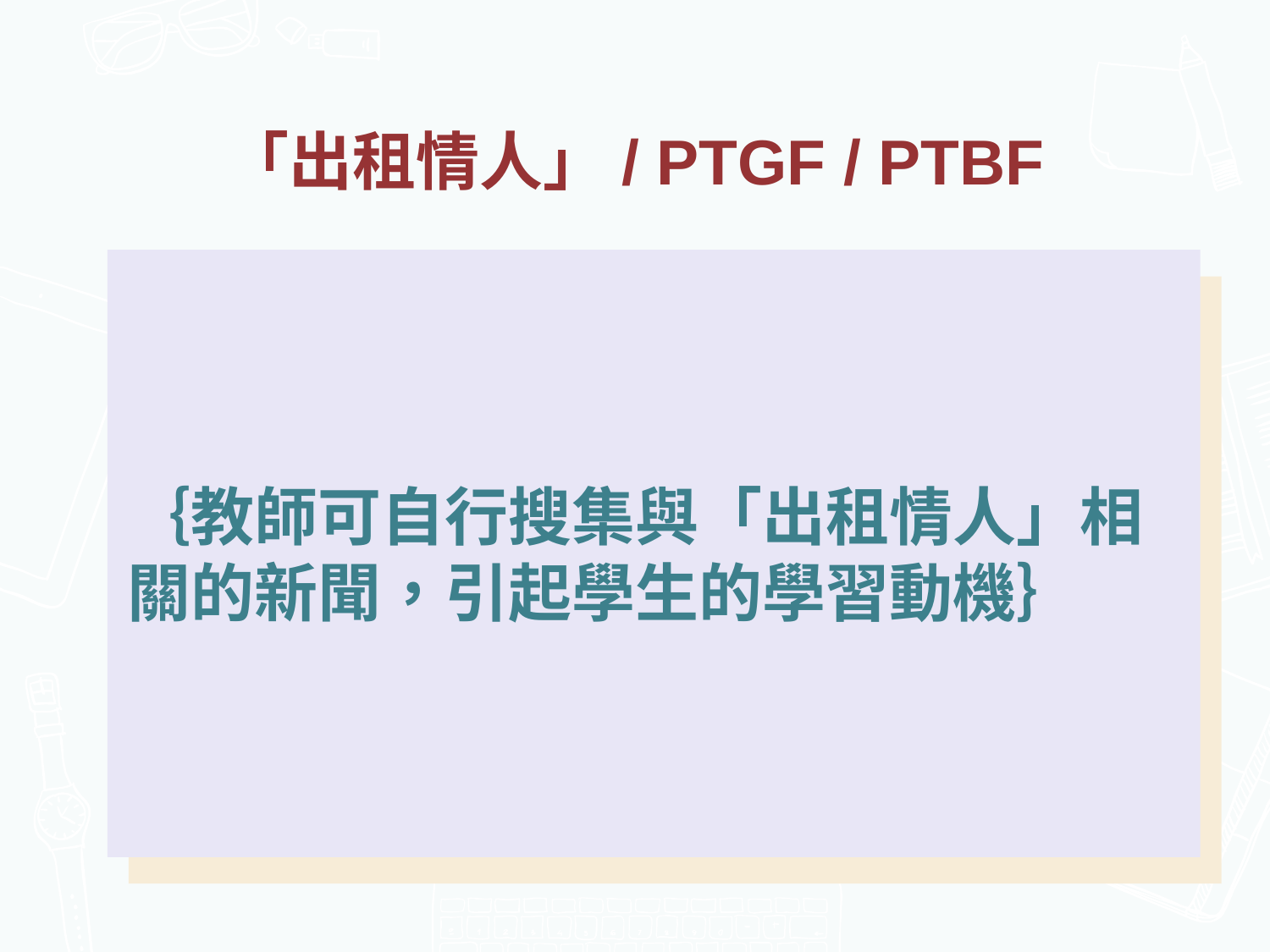

「出租情人」/ PTGF / PTBF
｛教師可自行搜集與「出租情人」相關的新聞，引起學生的學習動機｝
｛教師可自行搜集與「出租情人」相關的新聞，引起學生的學習動機｝